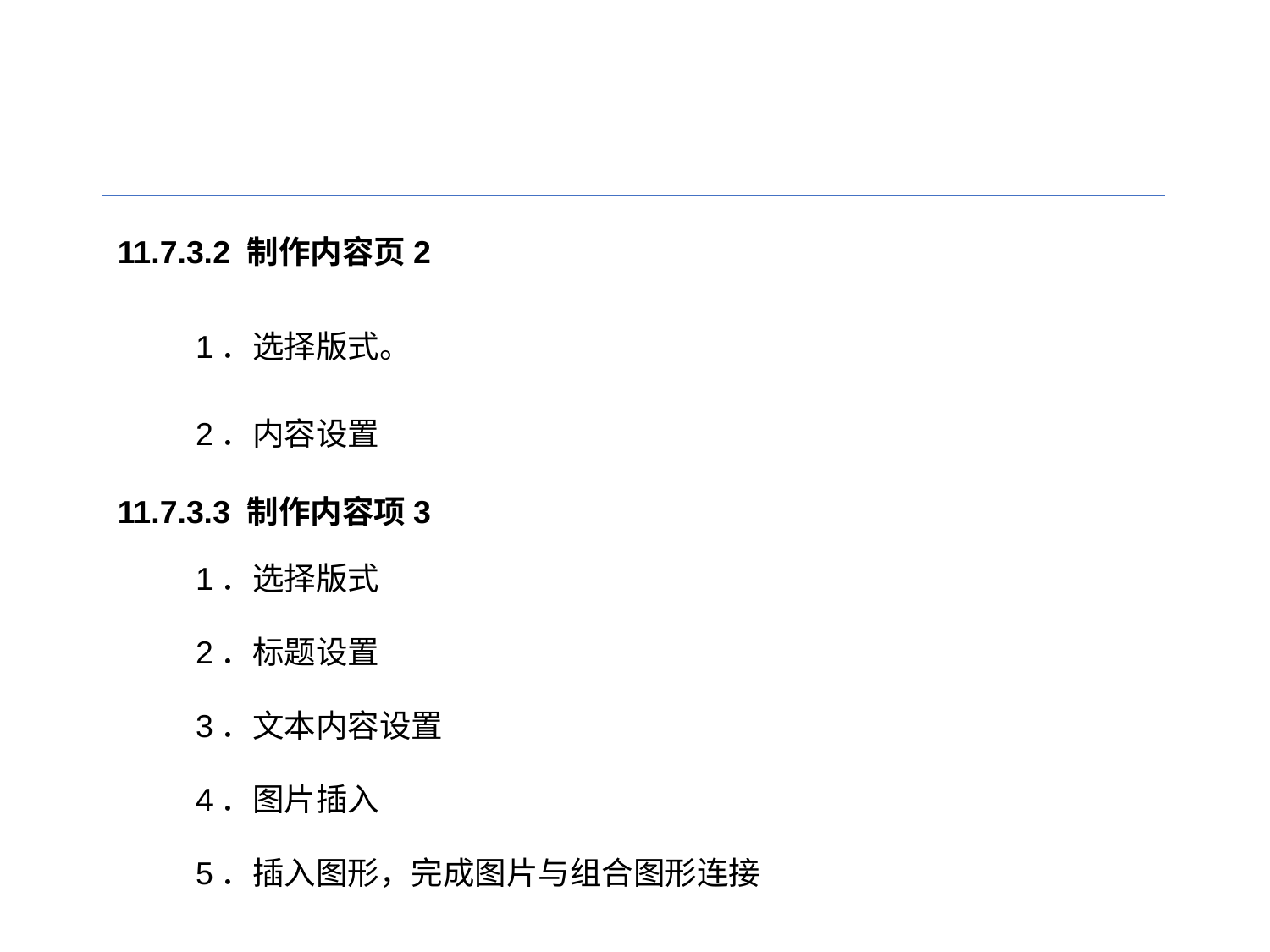

11.7.3.2 制作内容页2
1．选择版式。
2．内容设置
11.7.3.3 制作内容项3
1．选择版式
2．标题设置
3．文本内容设置
4．图片插入
5．插入图形，完成图片与组合图形连接